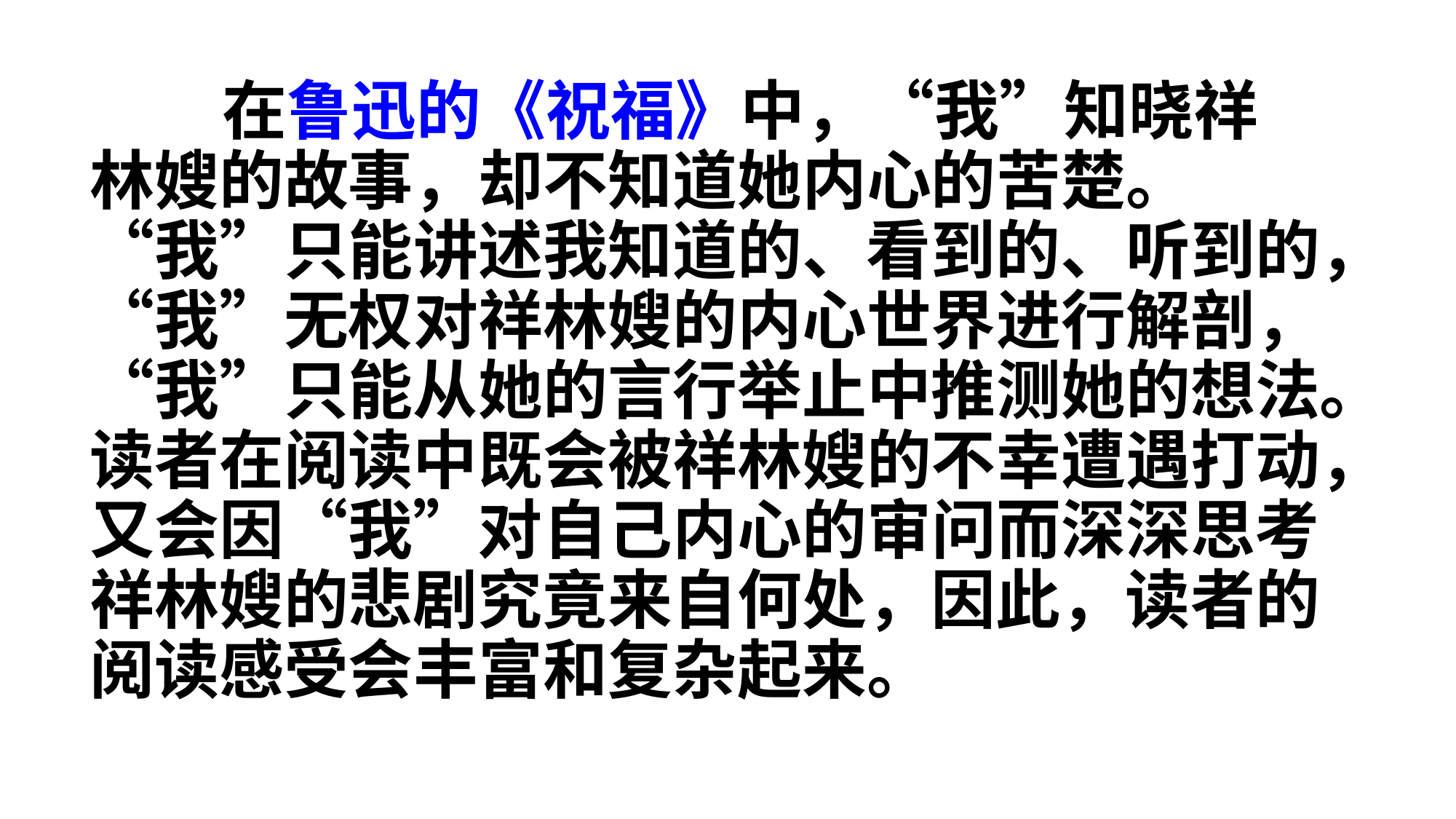

在鲁迅的《祝福》中，“我”知晓祥林嫂的故事，却不知道她内心的苦楚。“我”只能讲述我知道的、看到的、听到的，“我”无权对祥林嫂的内心世界进行解剖，“我”只能从她的言行举止中推测她的想法。读者在阅读中既会被祥林嫂的不幸遭遇打动，又会因“我”对自己内心的审问而深深思考祥林嫂的悲剧究竟来自何处，因此，读者的阅读感受会丰富和复杂起来。